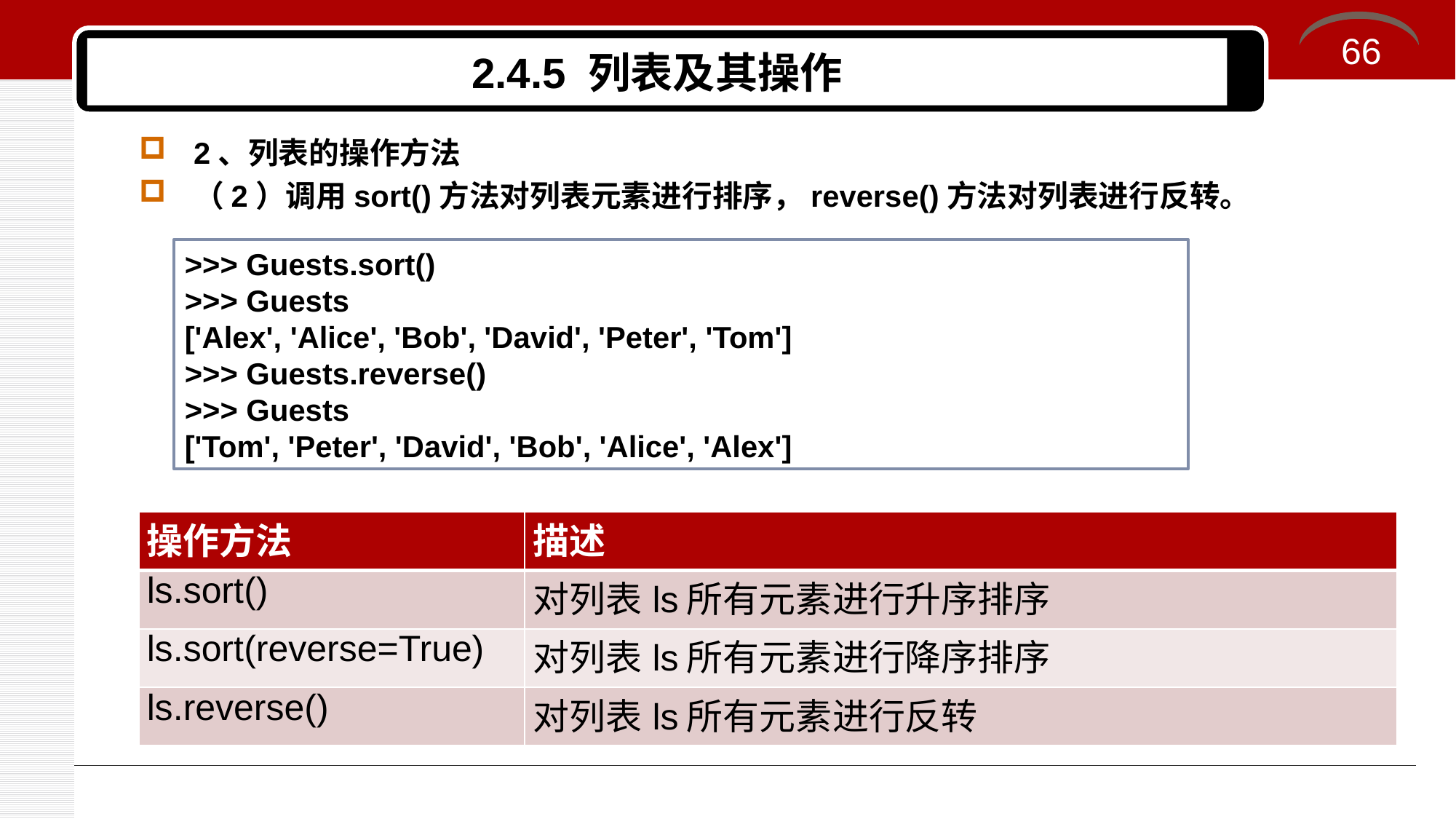

66
# 2.4.5 列表及其操作
2、列表的操作方法
（2）调用sort()方法对列表元素进行排序，reverse()方法对列表进行反转。

>>> Guests.sort()
>>> Guests
['Alex', 'Alice', 'Bob', 'David', 'Peter', 'Tom']
>>> Guests.reverse()
>>> Guests
['Tom', 'Peter', 'David', 'Bob', 'Alice', 'Alex']
| 操作方法 | 描述 |
| --- | --- |
| ls.sort() | 对列表ls所有元素进行升序排序 |
| ls.sort(reverse=True) | 对列表ls所有元素进行降序排序 |
| ls.reverse() | 对列表ls所有元素进行反转 |